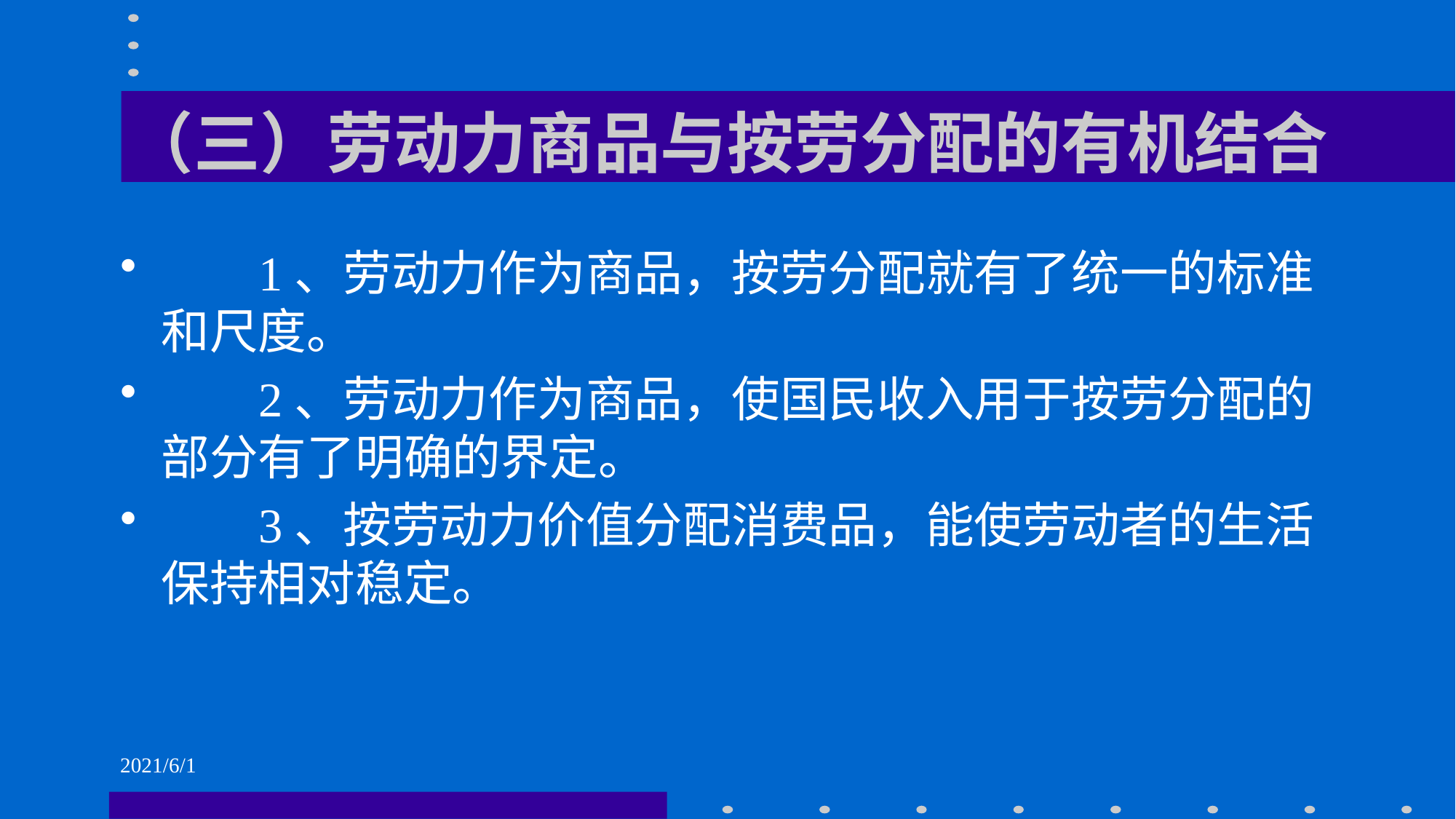

# （三）劳动力商品与按劳分配的有机结合
        1、劳动力作为商品，按劳分配就有了统一的标准和尺度。
        2、劳动力作为商品，使国民收入用于按劳分配的部分有了明确的界定。
        3、按劳动力价值分配消费品，能使劳动者的生活保持相对稳定。
2021/6/1